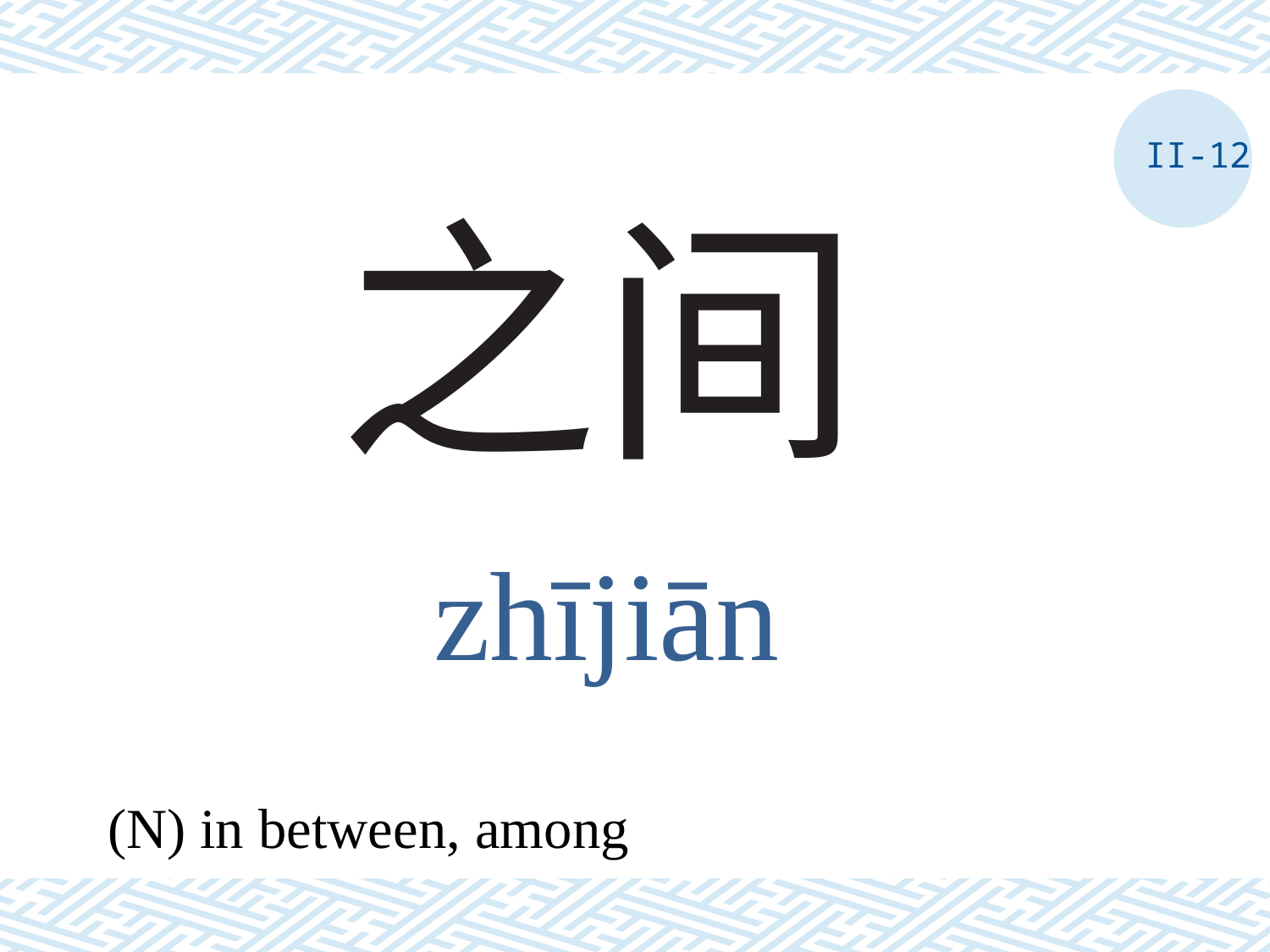

II-12

# 之间
zhījiān
(N) in between, among